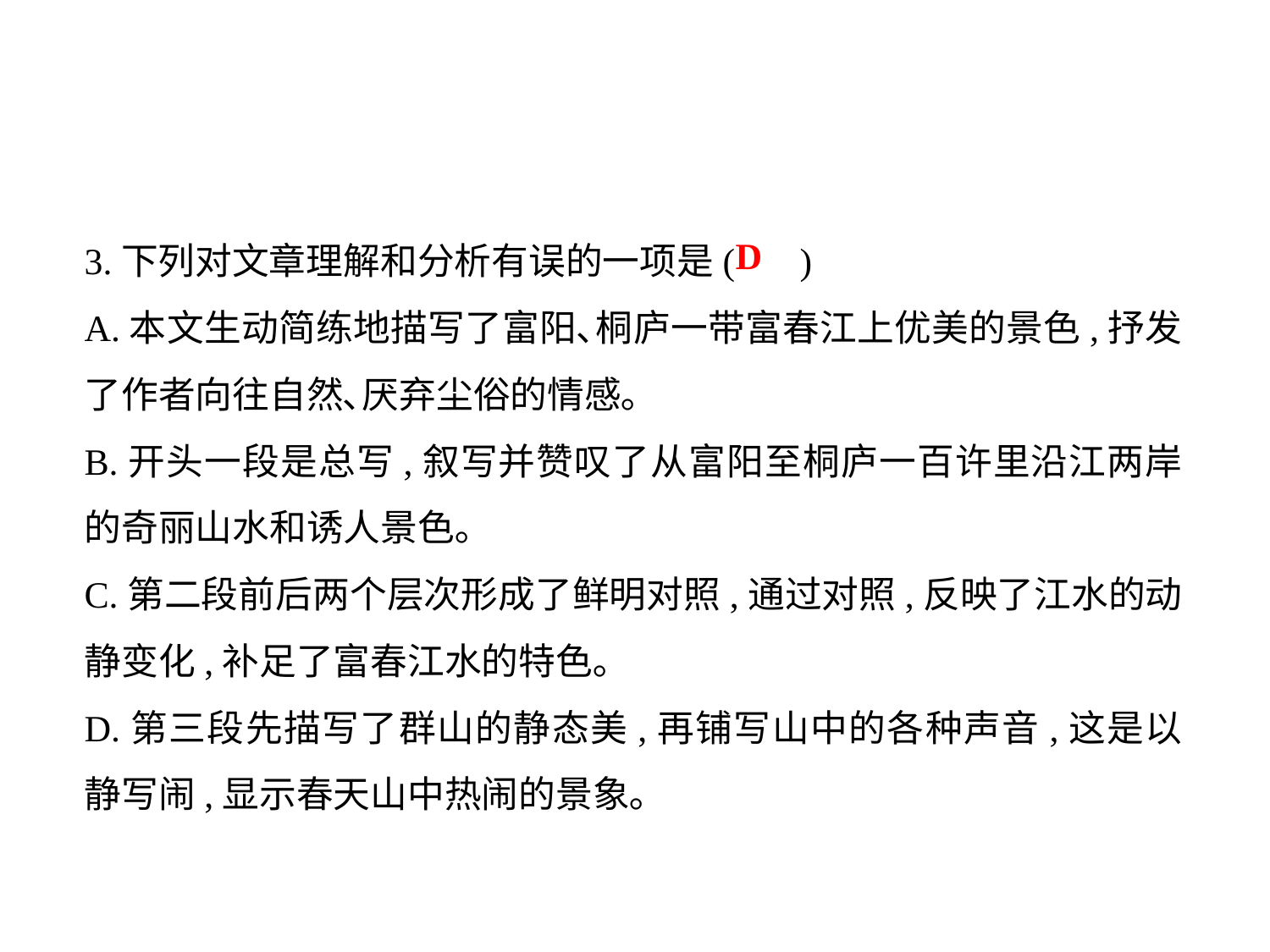

3.下列对文章理解和分析有误的一项是(       )
A.本文生动简练地描写了富阳､桐庐一带富春江上优美的景色,抒发了作者向往自然､厌弃尘俗的情感｡
B.开头一段是总写,叙写并赞叹了从富阳至桐庐一百许里沿江两岸的奇丽山水和诱人景色｡
C.第二段前后两个层次形成了鲜明对照,通过对照,反映了江水的动静变化,补足了富春江水的特色｡
D.第三段先描写了群山的静态美,再铺写山中的各种声音,这是以静写闹,显示春天山中热闹的景象｡
D